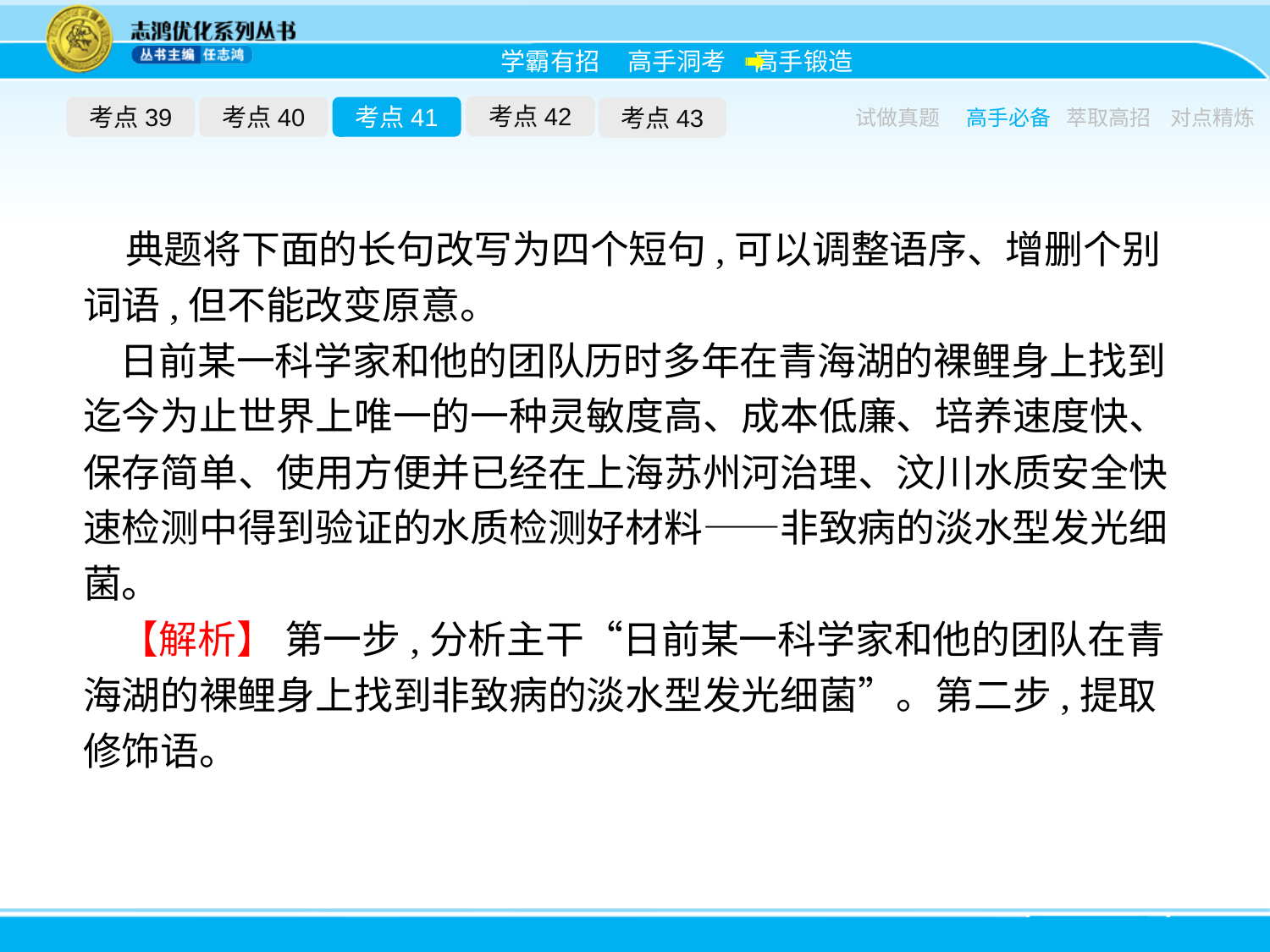

考点42
考点39
考点40
考点41
考点43
试做真题
高手必备
萃取高招
对点精炼
典题将下面的长句改写为四个短句,可以调整语序、增删个别词语,但不能改变原意。
日前某一科学家和他的团队历时多年在青海湖的裸鲤身上找到迄今为止世界上唯一的一种灵敏度高、成本低廉、培养速度快、保存简单、使用方便并已经在上海苏州河治理、汶川水质安全快速检测中得到验证的水质检测好材料——非致病的淡水型发光细菌。
【解析】 第一步,分析主干“日前某一科学家和他的团队在青海湖的裸鲤身上找到非致病的淡水型发光细菌”。第二步,提取修饰语。